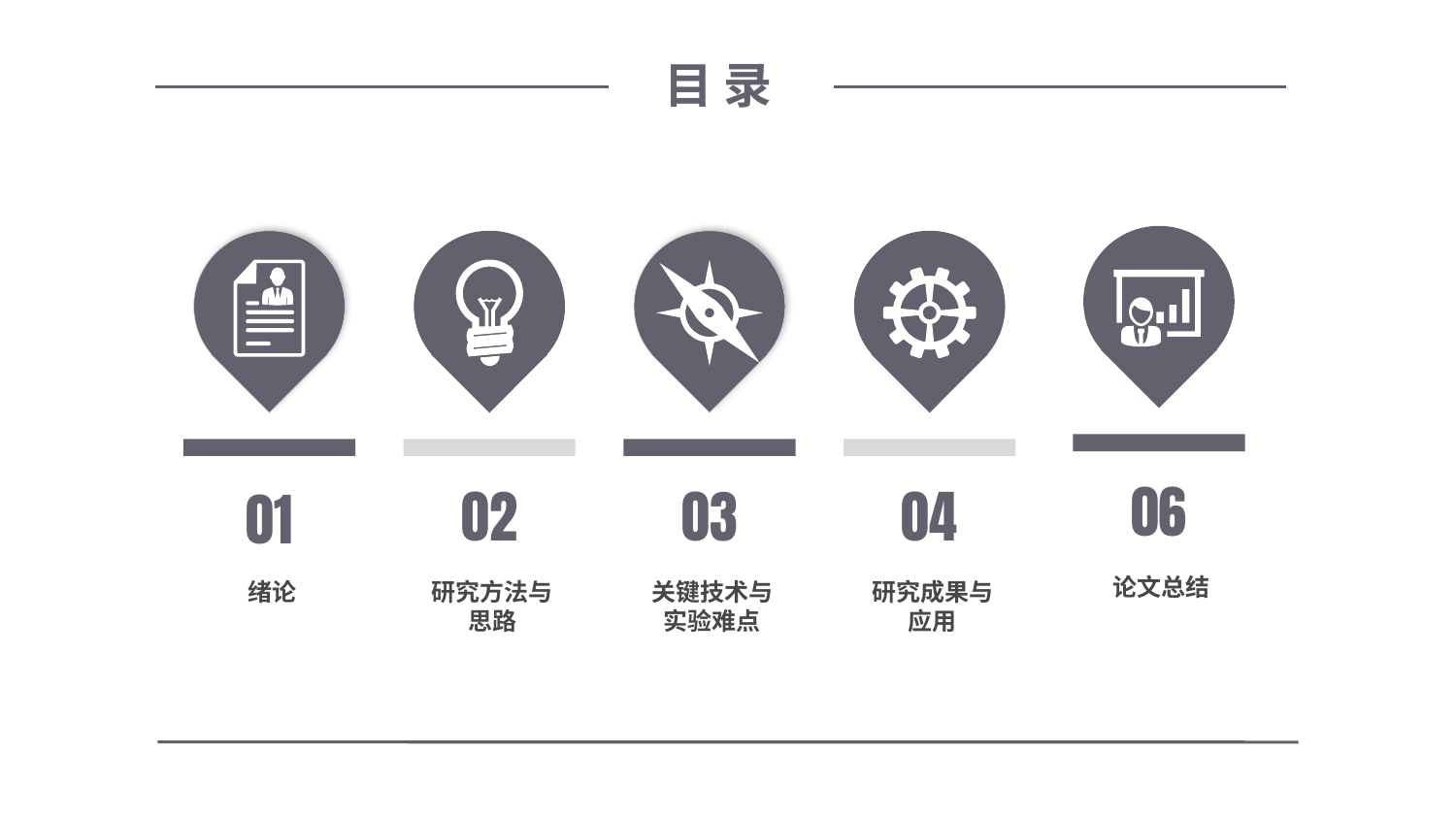

目 录

06
02
03
04
01
论文总结
绪论
研究方法与思路
研究成果与应用
关键技术与实验难点